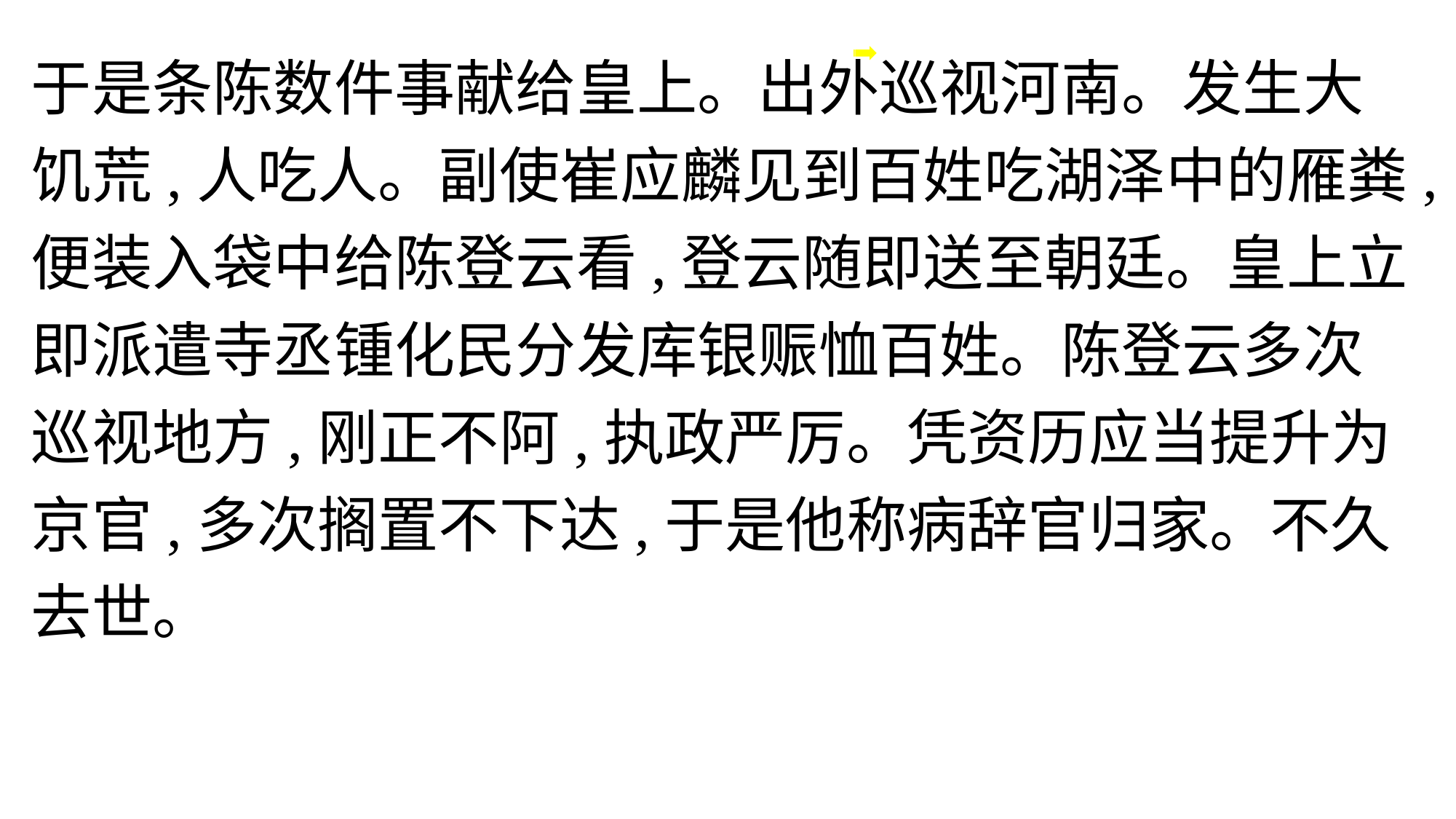

于是条陈数件事献给皇上。出外巡视河南。发生大饥荒,人吃人。副使崔应麟见到百姓吃湖泽中的雁粪,便装入袋中给陈登云看,登云随即送至朝廷。皇上立即派遣寺丞锺化民分发库银赈恤百姓。陈登云多次巡视地方,刚正不阿,执政严厉。凭资历应当提升为京官,多次搁置不下达,于是他称病辞官归家。不久去世。